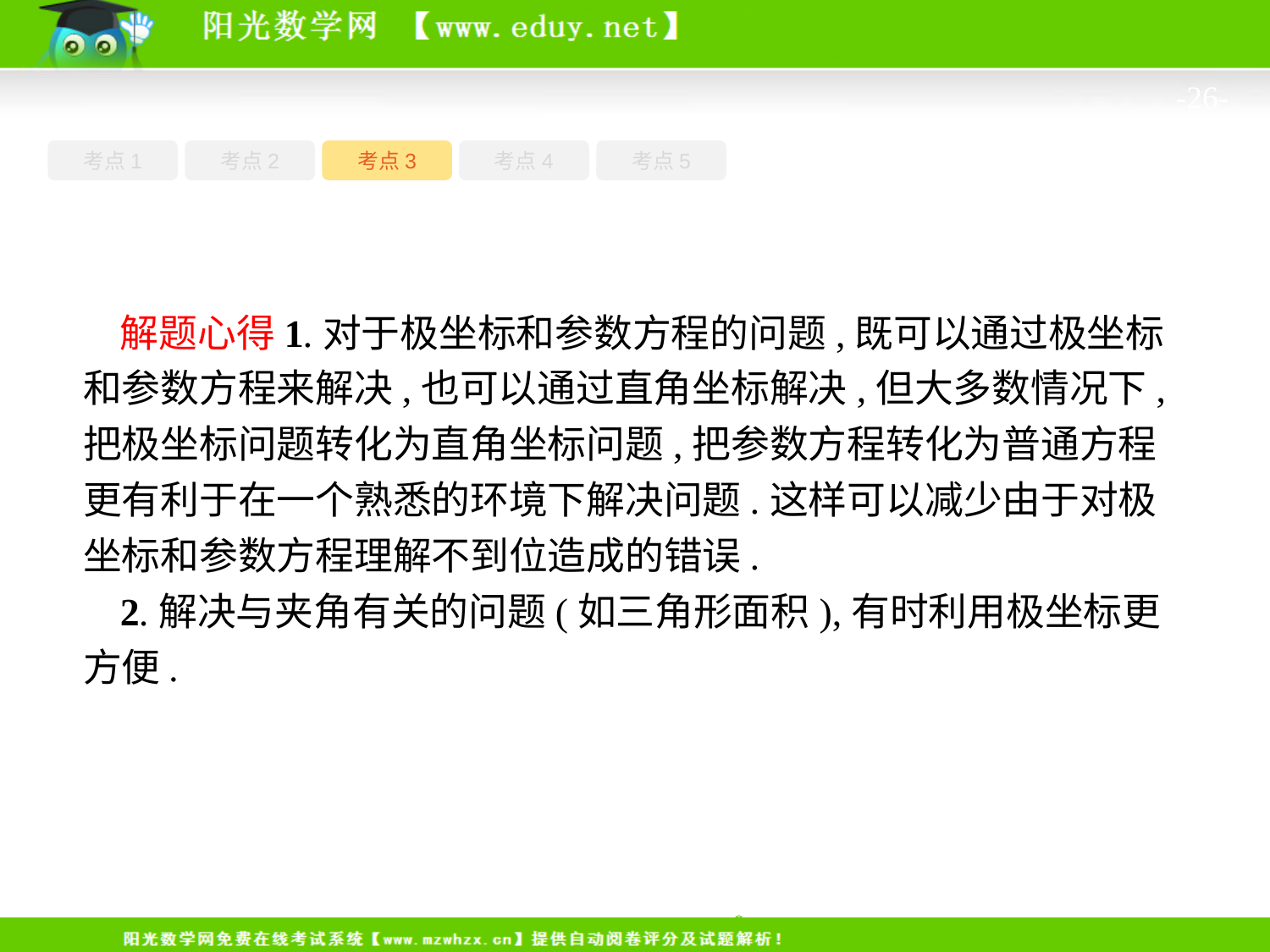

-26-
考点1
考点3
考点4
考点5
考点2
解题心得1.对于极坐标和参数方程的问题,既可以通过极坐标和参数方程来解决,也可以通过直角坐标解决,但大多数情况下,把极坐标问题转化为直角坐标问题,把参数方程转化为普通方程更有利于在一个熟悉的环境下解决问题.这样可以减少由于对极坐标和参数方程理解不到位造成的错误.
2.解决与夹角有关的问题(如三角形面积),有时利用极坐标更方便.